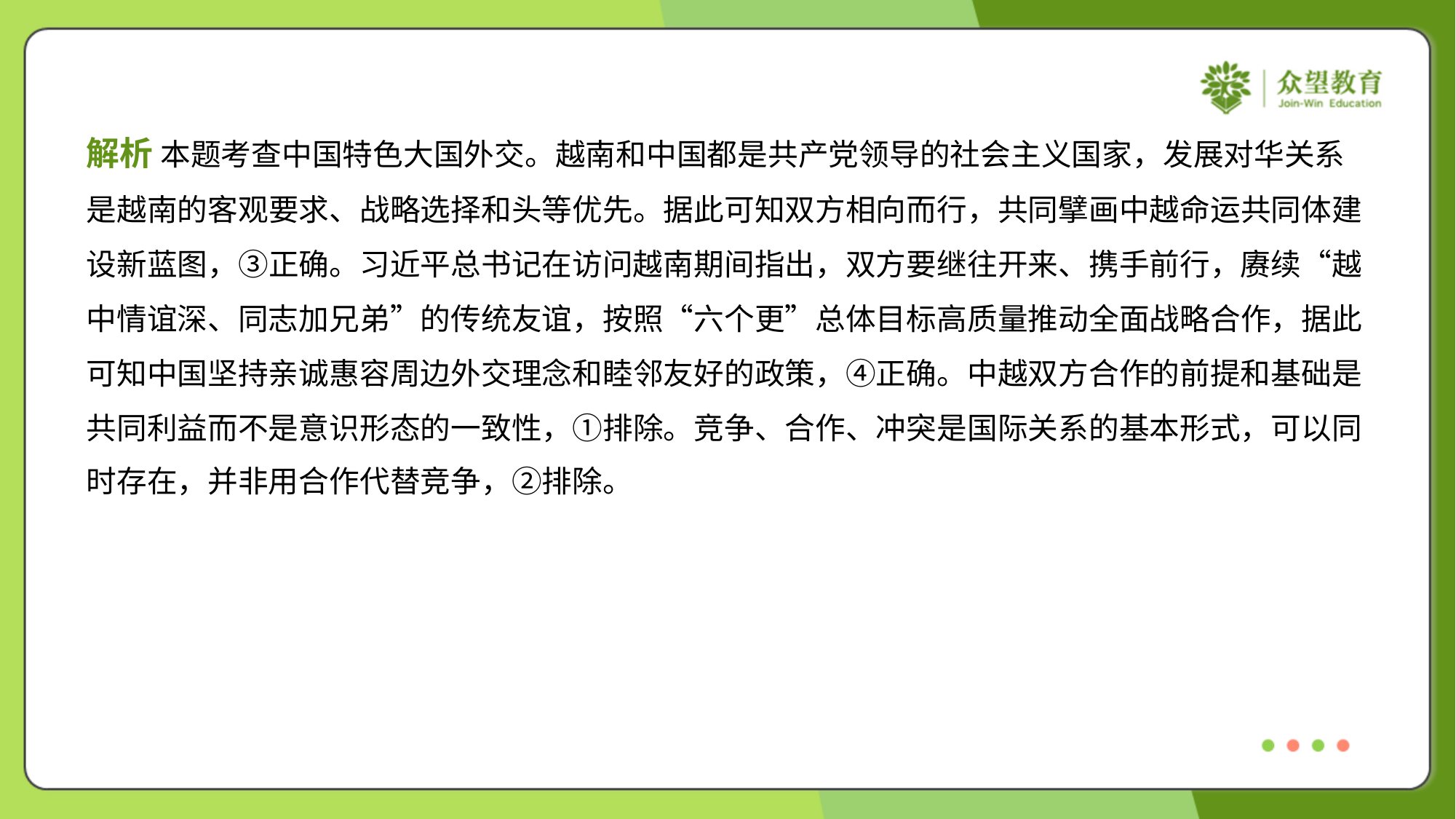

解析 本题考查中国特色大国外交。越南和中国都是共产党领导的社会主义国家，发展对华关系
是越南的客观要求、战略选择和头等优先。据此可知双方相向而行，共同擘画中越命运共同体建
设新蓝图，③正确。习近平总书记在访问越南期间指出，双方要继往开来、携手前行，赓续“越
中情谊深、同志加兄弟”的传统友谊，按照“六个更”总体目标高质量推动全面战略合作，据此
可知中国坚持亲诚惠容周边外交理念和睦邻友好的政策，④正确。中越双方合作的前提和基础是
共同利益而不是意识形态的一致性，①排除。竞争、合作、冲突是国际关系的基本形式，可以同
时存在，并非用合作代替竞争，②排除。